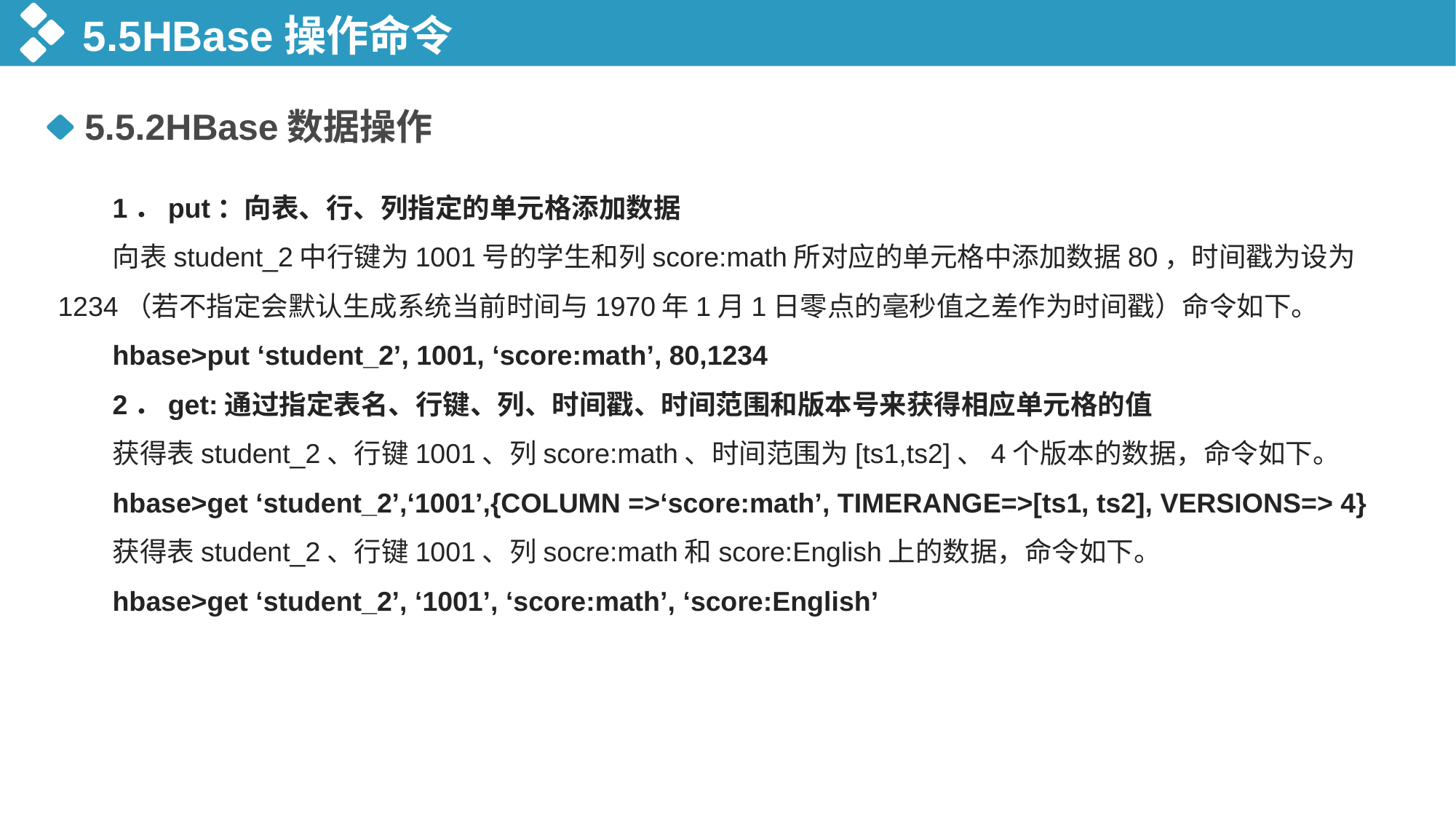

5.5HBase操作命令
5.5.2HBase数据操作

1．put：向表、行、列指定的单元格添加数据
向表student_2中行键为1001号的学生和列score:math所对应的单元格中添加数据80，时间戳为设为1234（若不指定会默认生成系统当前时间与1970年1月1日零点的毫秒值之差作为时间戳）命令如下。
hbase>put ‘student_2’, 1001, ‘score:math’, 80,1234
2．get:通过指定表名、行键、列、时间戳、时间范围和版本号来获得相应单元格的值
获得表student_2、行键1001、列score:math、时间范围为[ts1,ts2]、4个版本的数据，命令如下。
hbase>get ‘student_2’,‘1001’,{COLUMN =>‘score:math’, TIMERANGE=>[ts1, ts2], VERSIONS=> 4}
获得表student_2、行键1001、列socre:math和score:English上的数据，命令如下。
hbase>get ‘student_2’, ‘1001’, ‘score:math’, ‘score:English’